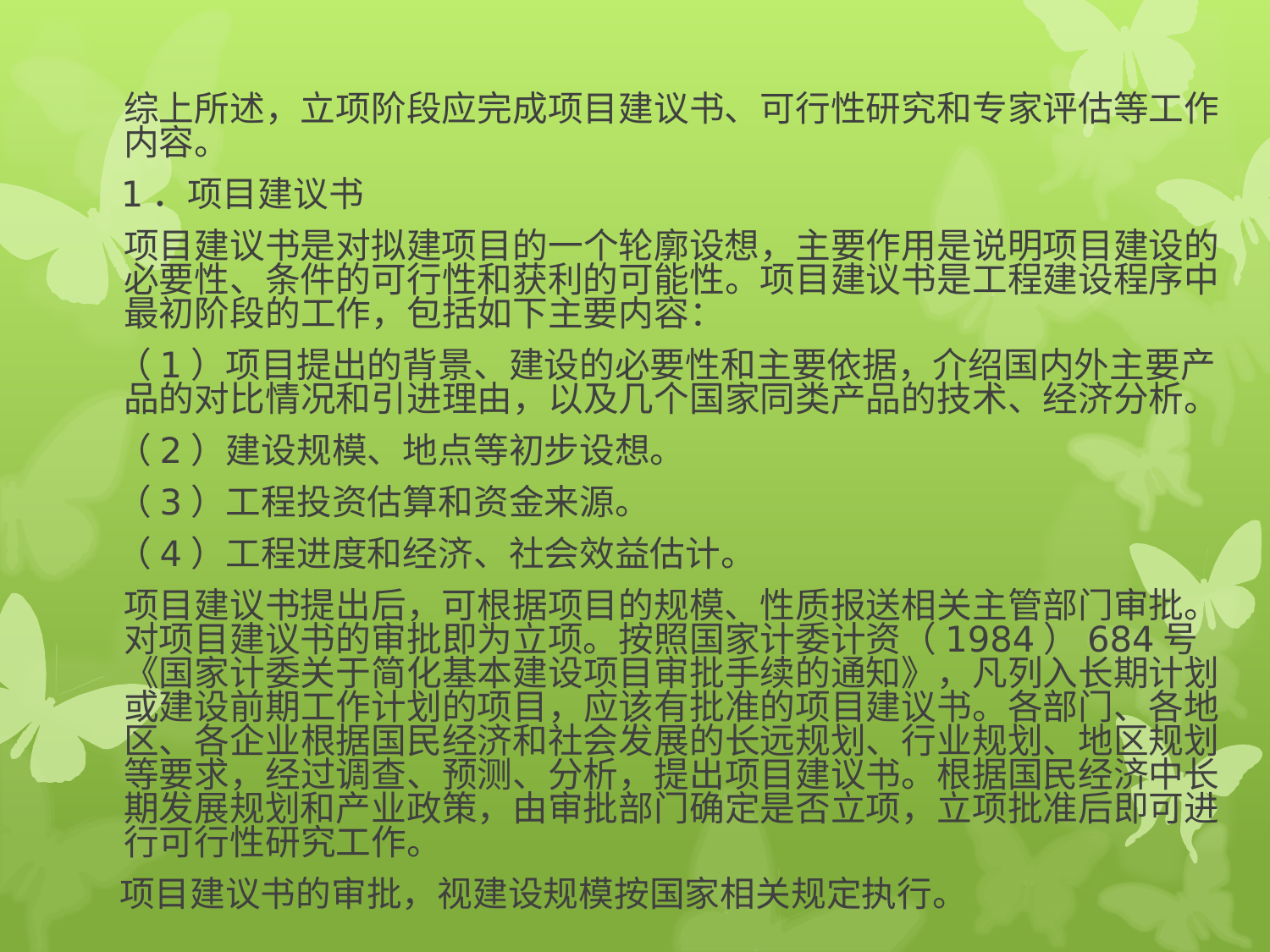

综上所述，立项阶段应完成项目建议书、可行性研究和专家评估等工作内容。
    1．项目建议书
     项目建议书是对拟建项目的一个轮廓设想，主要作用是说明项目建设的必要性、条件的可行性和获利的可能性。项目建议书是工程建设程序中最初阶段的工作，包括如下主要内容：
    （1）项目提出的背景、建设的必要性和主要依据，介绍国内外主要产品的对比情况和引进理由，以及几个国家同类产品的技术、经济分析。
    （2）建设规模、地点等初步设想。
    （3）工程投资估算和资金来源。
    （4）工程进度和经济、社会效益估计。
     项目建议书提出后，可根据项目的规模、性质报送相关主管部门审批。对项目建议书的审批即为立项。按照国家计委计资（1984）684号《国家计委关于简化基本建设项目审批手续的通知》，凡列入长期计划或建设前期工作计划的项目，应该有批准的项目建议书。各部门、各地区、各企业根据国民经济和社会发展的长远规划、行业规划、地区规划等要求，经过调查、预测、分析，提出项目建议书。根据国民经济中长期发展规划和产业政策，由审批部门确定是否立项，立项批准后即可进行可行性研究工作。
　 项目建议书的审批，视建设规模按国家相关规定执行。